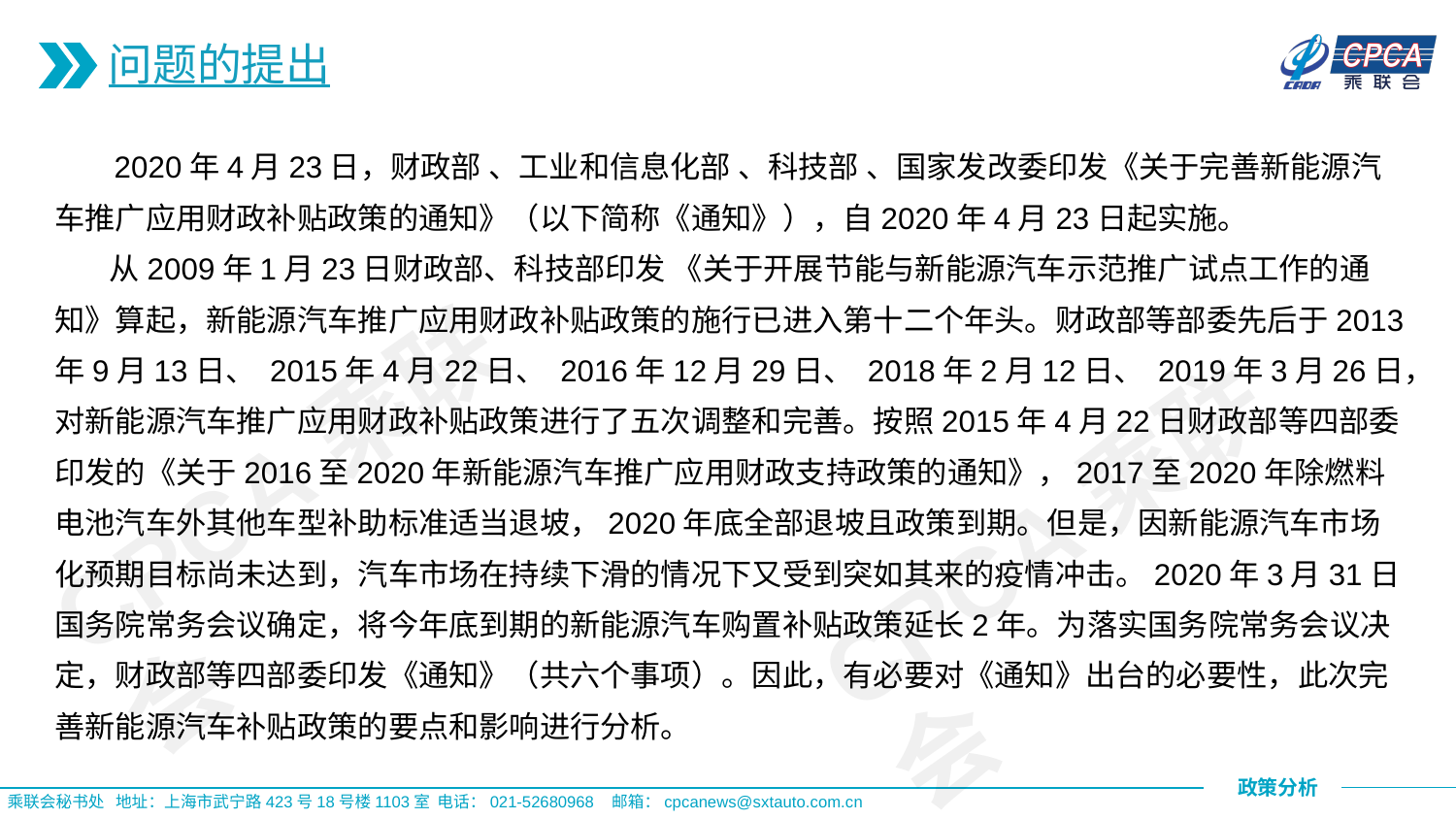

问题的提出
       2020年4月23日，财政部 、工业和信息化部 、科技部 、国家发改委印发《关于完善新能源汽车推广应用财政补贴政策的通知》（以下简称《通知》），自2020年4月23日起实施。
       从2009年1月23日财政部、科技部印发 《关于开展节能与新能源汽车示范推广试点工作的通知》算起，新能源汽车推广应用财政补贴政策的施行已进入第十二个年头。财政部等部委先后于2013年9月13日、 2015年4月22日、 2016年12月29日、 2018年2月12日、 2019年3月26日，对新能源汽车推广应用财政补贴政策进行了五次调整和完善。按照2015年4月22日财政部等四部委印发的《关于2016至2020年新能源汽车推广应用财政支持政策的通知》，2017至2020年除燃料电池汽车外其他车型补助标准适当退坡，2020年底全部退坡且政策到期。但是，因新能源汽车市场化预期目标尚未达到，汽车市场在持续下滑的情况下又受到突如其来的疫情冲击。2020年3月31日国务院常务会议确定，将今年底到期的新能源汽车购置补贴政策延长2年。为落实国务院常务会议决定，财政部等四部委印发《通知》（共六个事项）。因此，有必要对《通知》出台的必要性，此次完善新能源汽车补贴政策的要点和影响进行分析。
CPCA乘联会
CPCA乘联会